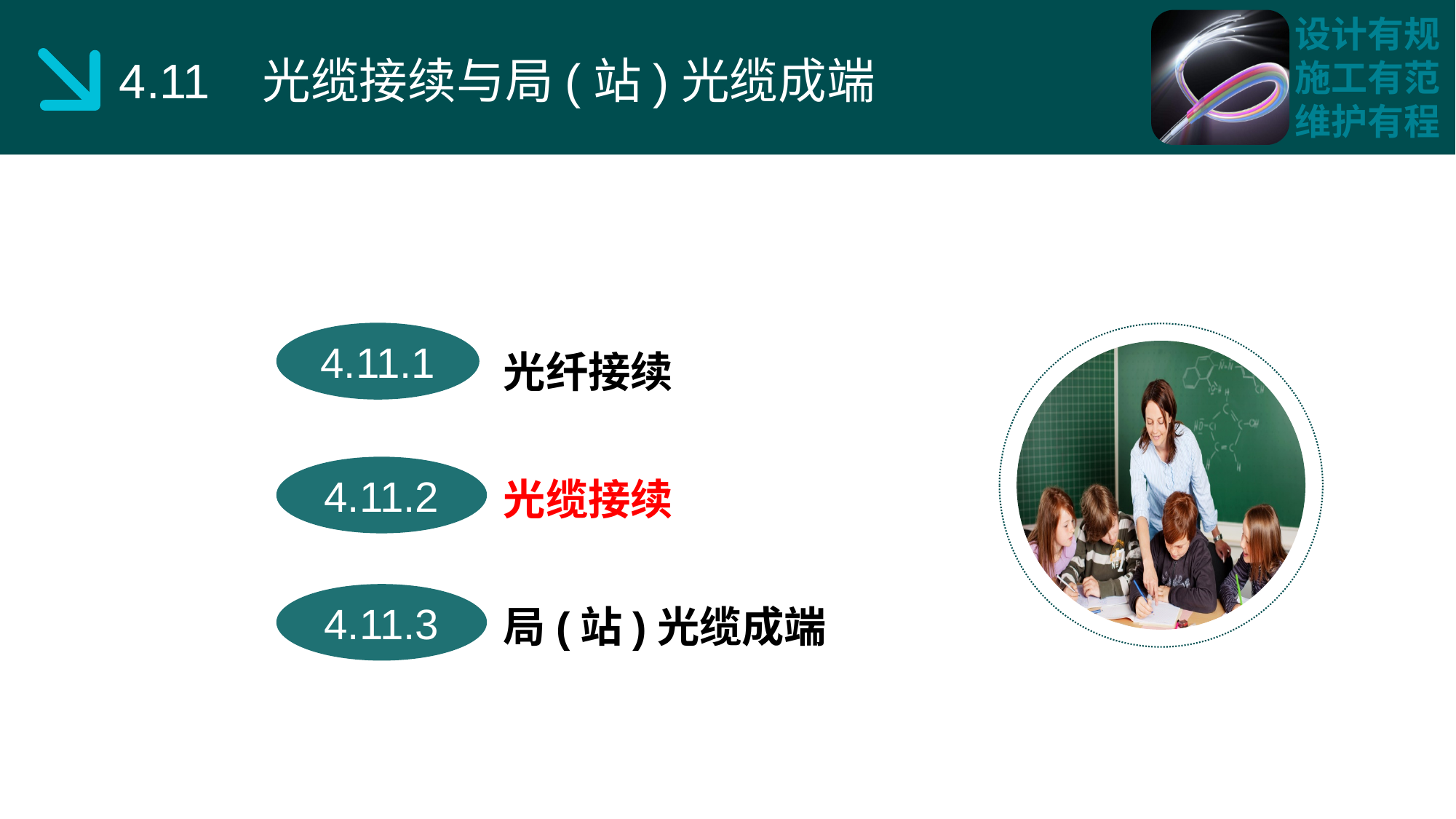

4.11   光缆接续与局(站)光缆成端

光纤接续
4.11.1

光缆接续
4.11.2
局(站)光缆成端
4.11.3